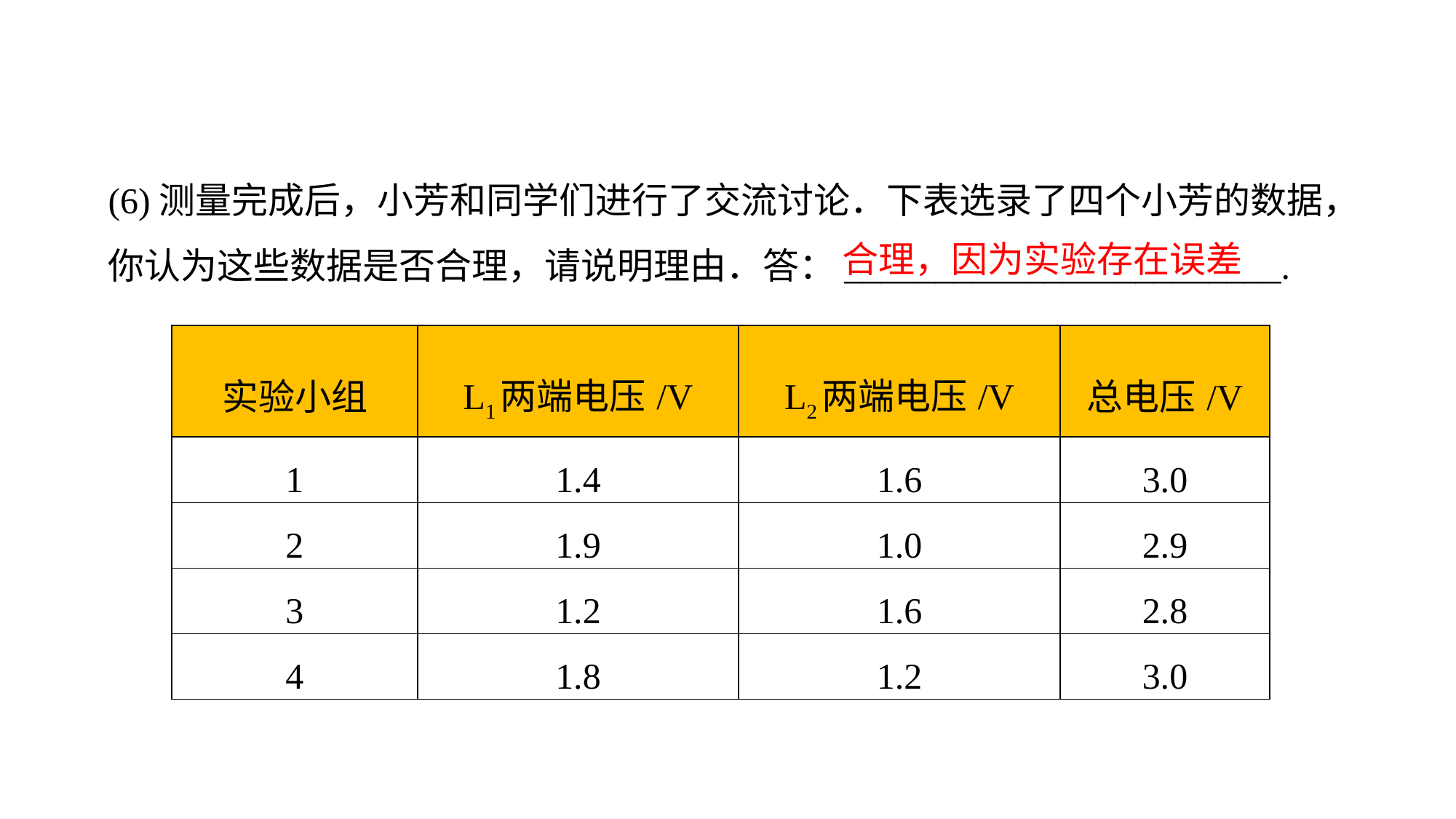

(6)测量完成后，小芳和同学们进行了交流讨论．下表选录了四个小芳的数据，你认为这些数据是否合理，请说明理由．答：________________________.
合理，因为实验存在误差
| 实验小组 | L1两端电压/V | L2两端电压/V | 总电压/V |
| --- | --- | --- | --- |
| 1 | 1.4 | 1.6 | 3.0 |
| 2 | 1.9 | 1.0 | 2.9 |
| 3 | 1.2 | 1.6 | 2.8 |
| 4 | 1.8 | 1.2 | 3.0 |